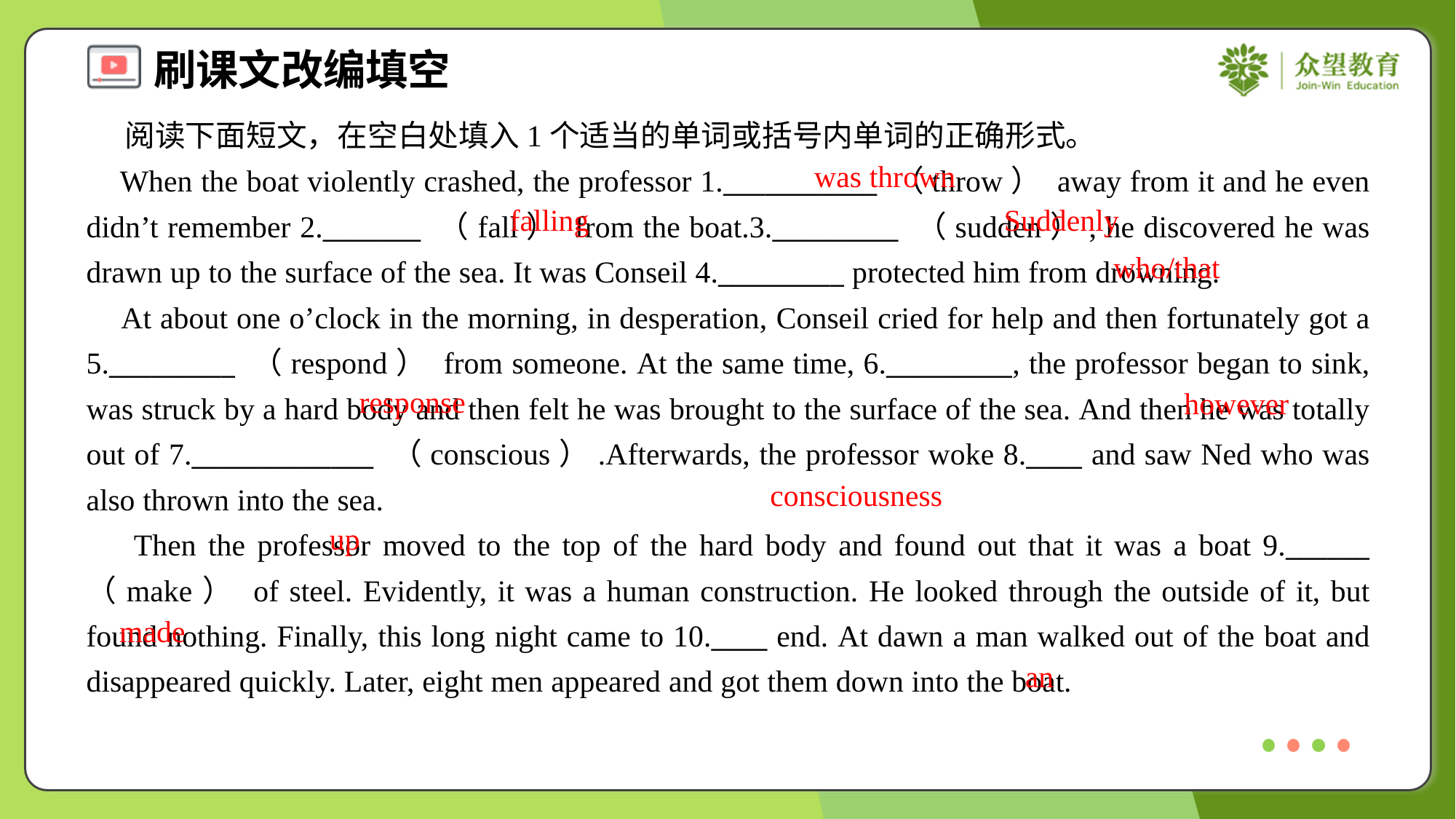

阅读下面短文，在空白处填入1个适当的单词或括号内单词的正确形式。
    When the boat violently crashed, the professor 1.___________ （throw） away from it and he even didn’t remember 2._______ （fall） from the boat.3._________ （sudden）, he discovered he was drawn up to the surface of the sea. It was Conseil 4._________ protected him from drowning.
    At about one o’clock in the morning, in desperation, Conseil cried for help and then fortunately got a 5._________ （respond） from someone. At the same time, 6._________, the professor began to sink, was struck by a hard body and then felt he was brought to the surface of the sea. And then he was totally out of 7._____________ （conscious）.Afterwards, the professor woke 8.____ and saw Ned who was also thrown into the sea.
    Then the professor moved to the top of the hard body and found out that it was a boat 9.______ （make） of steel. Evidently, it was a human construction. He looked through the outside of it, but found nothing. Finally, this long night came to 10.____ end. At dawn a man walked out of the boat and disappeared quickly. Later, eight men appeared and got them down into the boat.
was thrown
falling
Suddenly
who/that
response
however
consciousness
up
made
an